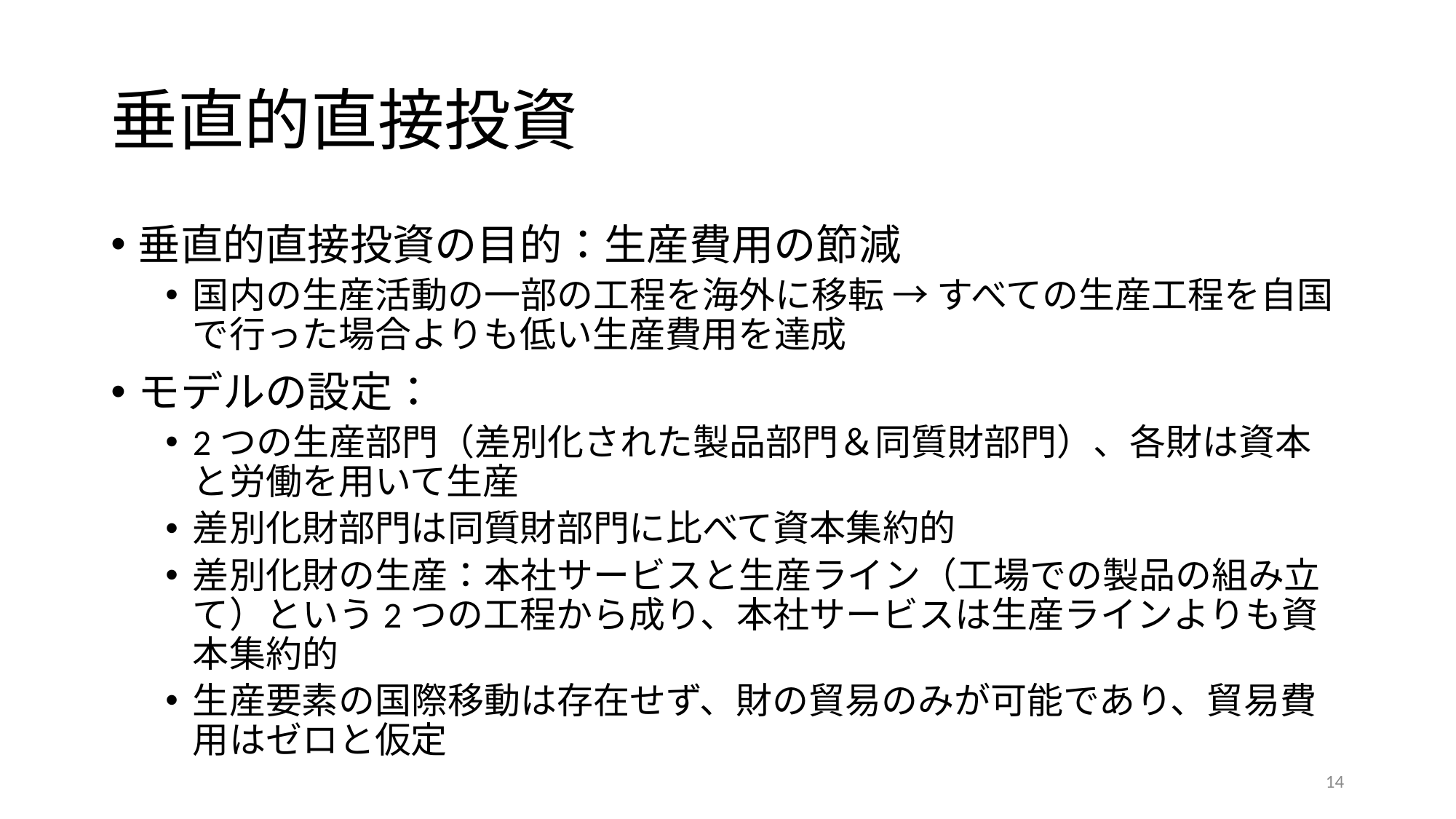

# 垂直的直接投資
垂直的直接投資の目的：生産費用の節減
国内の生産活動の一部の工程を海外に移転 → すべての生産工程を自国で行った場合よりも低い生産費用を達成
モデルの設定：
2つの生産部門（差別化された製品部門＆同質財部門）、各財は資本と労働を用いて生産
差別化財部門は同質財部門に比べて資本集約的
差別化財の生産：本社サービスと生産ライン（工場での製品の組み立て）という2つの工程から成り、本社サービスは生産ラインよりも資本集約的
生産要素の国際移動は存在せず、財の貿易のみが可能であり、貿易費用はゼロと仮定
14